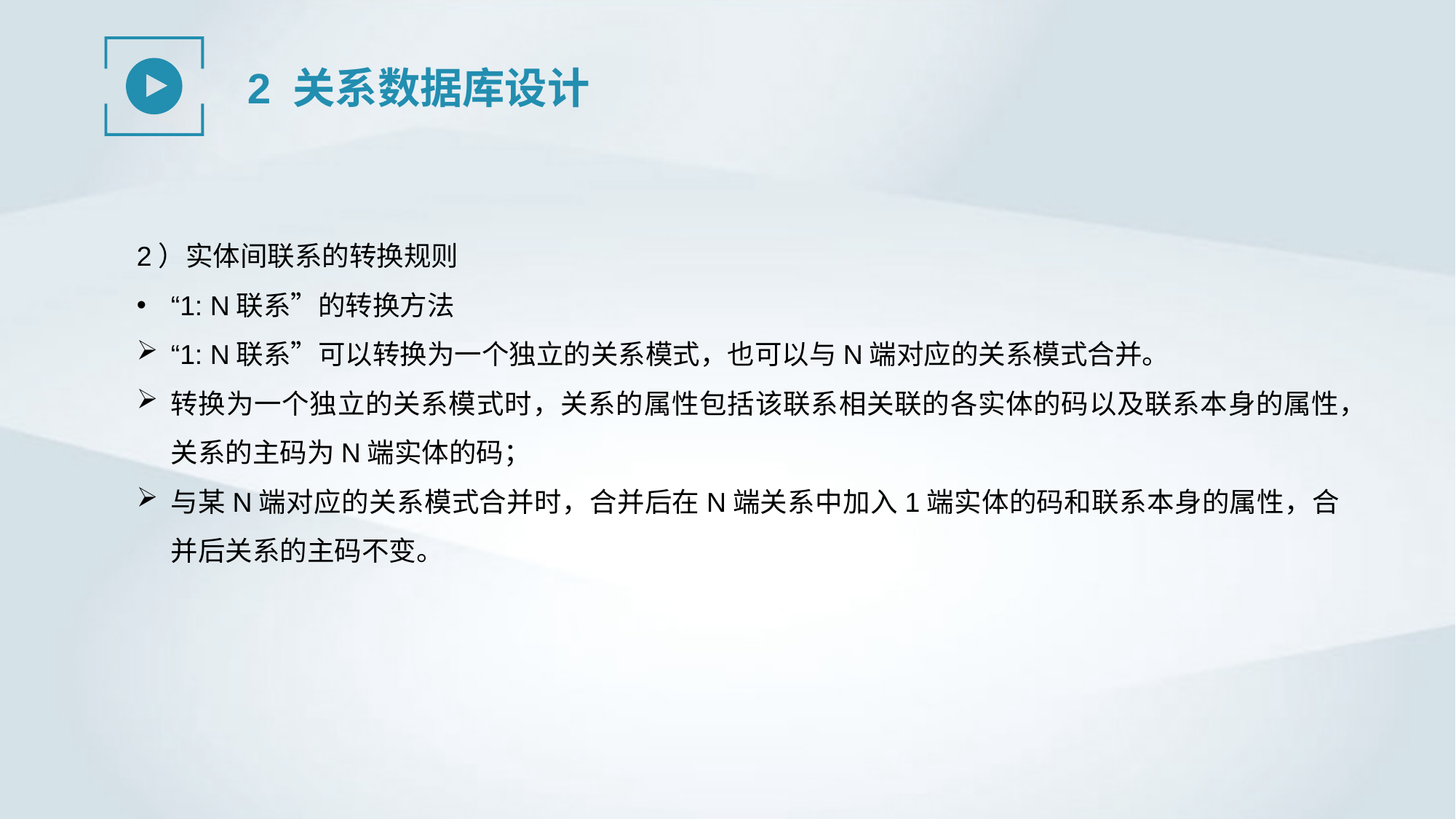

2 关系数据库设计
2）实体间联系的转换规则
“1: N联系”的转换方法
“1: N联系”可以转换为一个独立的关系模式，也可以与N端对应的关系模式合并。
转换为一个独立的关系模式时，关系的属性包括该联系相关联的各实体的码以及联系本身的属性，关系的主码为N端实体的码；
与某N端对应的关系模式合并时，合并后在N端关系中加入1端实体的码和联系本身的属性，合并后关系的主码不变。